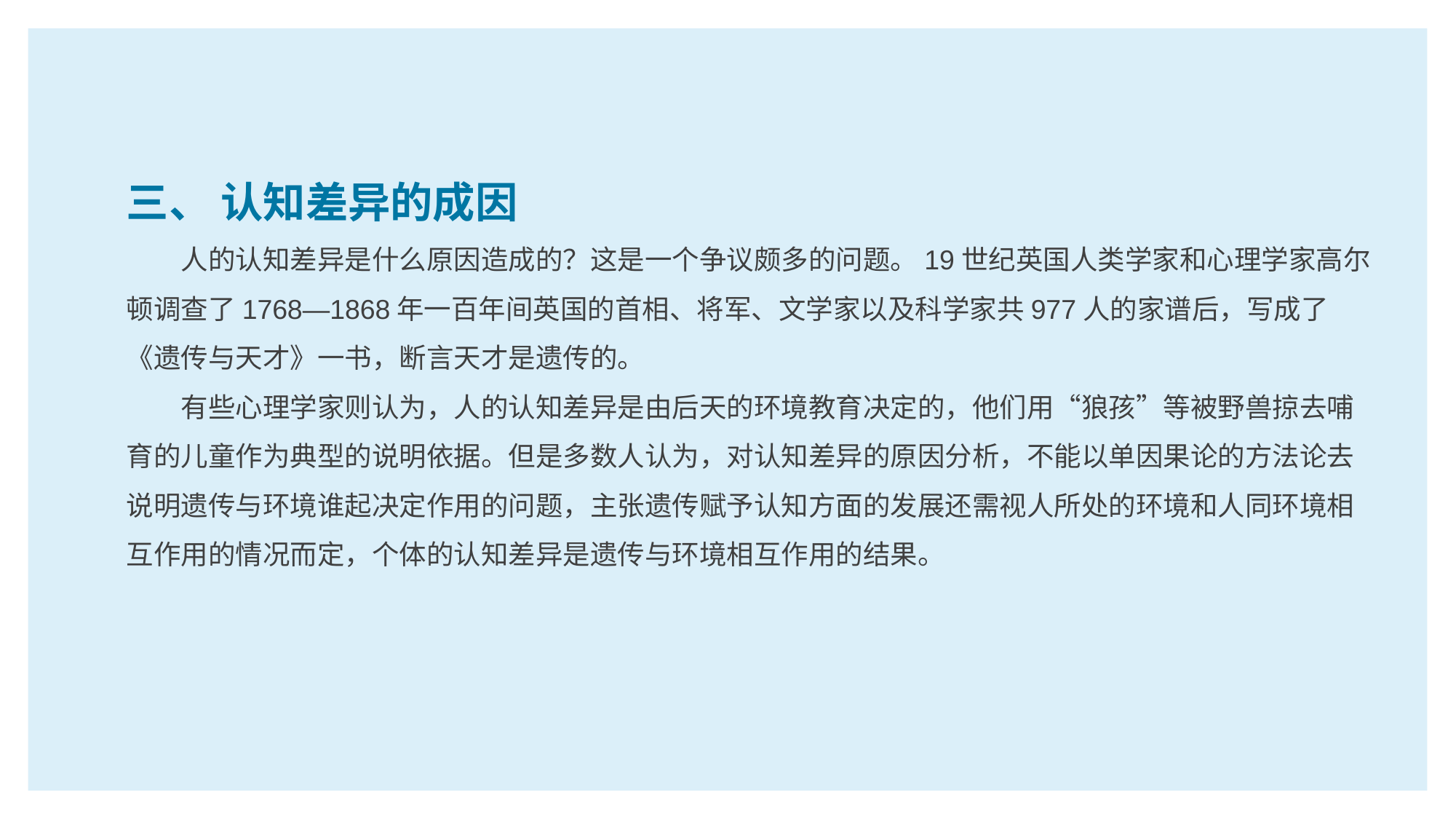

三、 认知差异的成因
人的认知差异是什么原因造成的？这是一个争议颇多的问题。19世纪英国人类学家和心理学家高尔顿调查了1768—1868年一百年间英国的首相、将军、文学家以及科学家共977人的家谱后，写成了《遗传与天才》一书，断言天才是遗传的。
有些心理学家则认为，人的认知差异是由后天的环境教育决定的，他们用“狼孩”等被野兽掠去哺育的儿童作为典型的说明依据。但是多数人认为，对认知差异的原因分析，不能以单因果论的方法论去说明遗传与环境谁起决定作用的问题，主张遗传赋予认知方面的发展还需视人所处的环境和人同环境相互作用的情况而定，个体的认知差异是遗传与环境相互作用的结果。